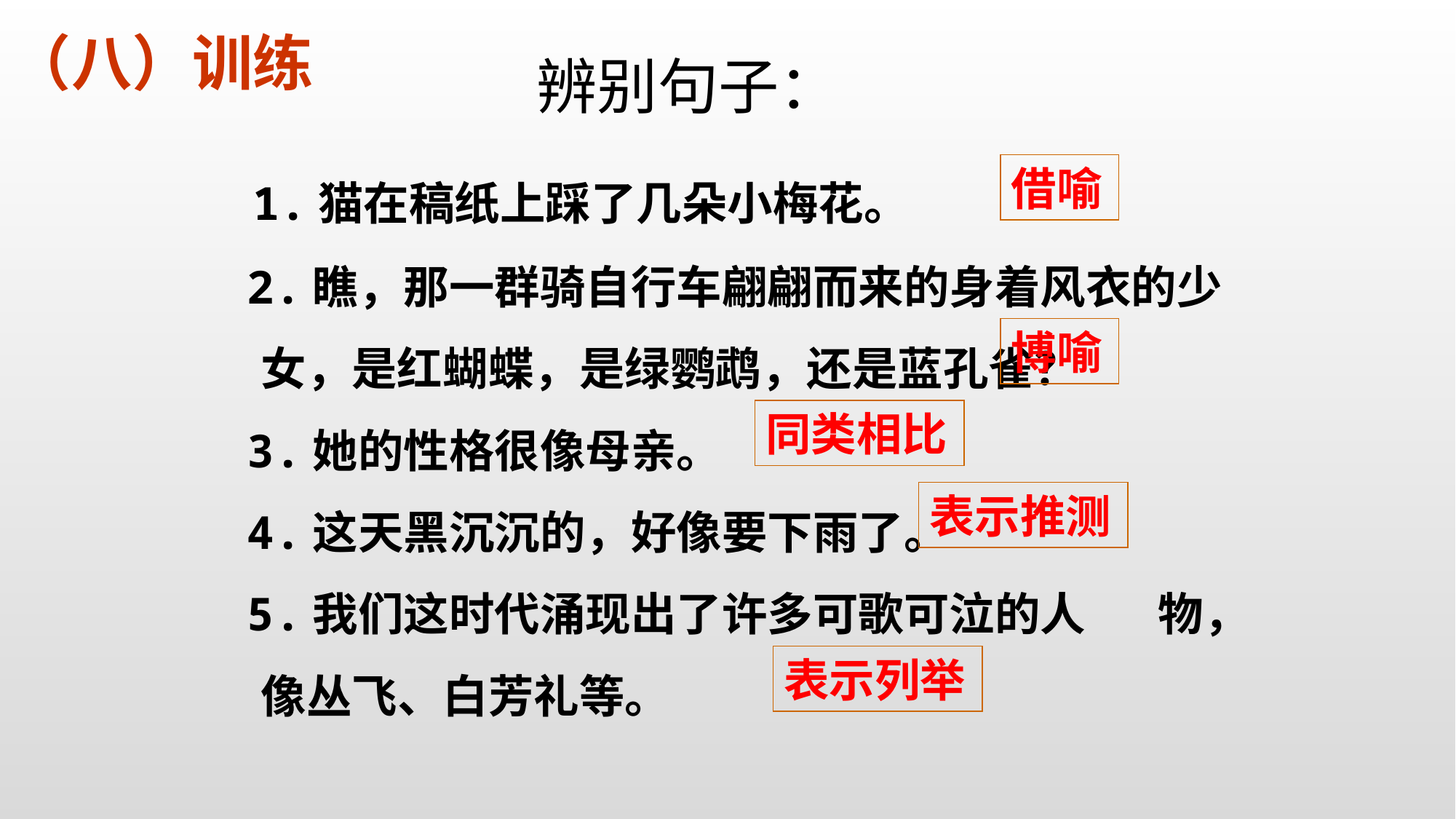

（八）训练

辨别句子：
 1.猫在稿纸上踩了几朵小梅花。
 2.瞧，那一群骑自行车翩翩而来的身着风衣的少女，是红蝴蝶，是绿鹦鹉，还是蓝孔雀？
 3.她的性格很像母亲。
 4.这天黑沉沉的，好像要下雨了。
 5.我们这时代涌现出了许多可歌可泣的人       物，像丛飞、白芳礼等。
借喻

博喻
同类相比
表示推测
表示列举